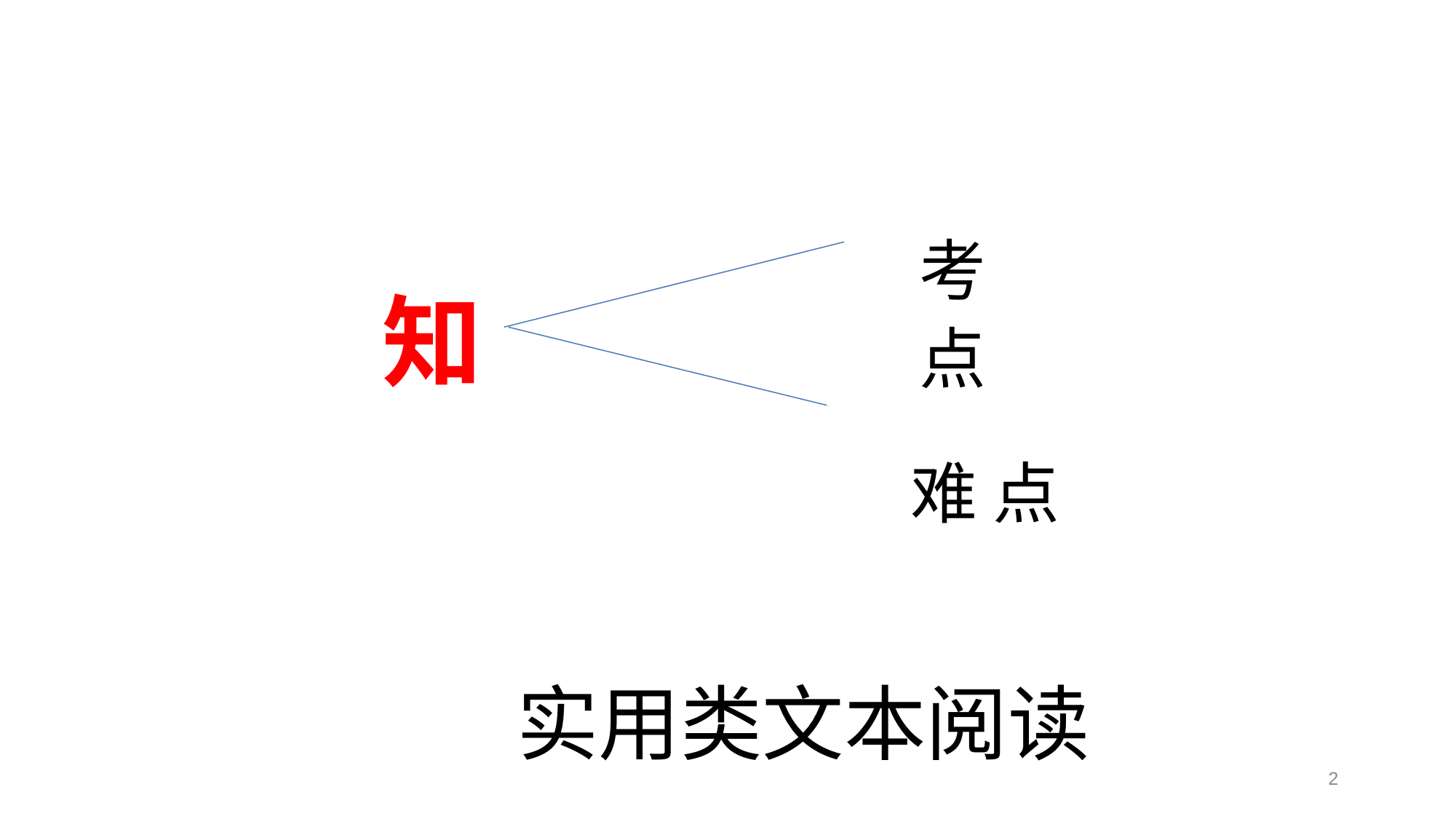

考 点
难 点
知
实用类文本阅读
2